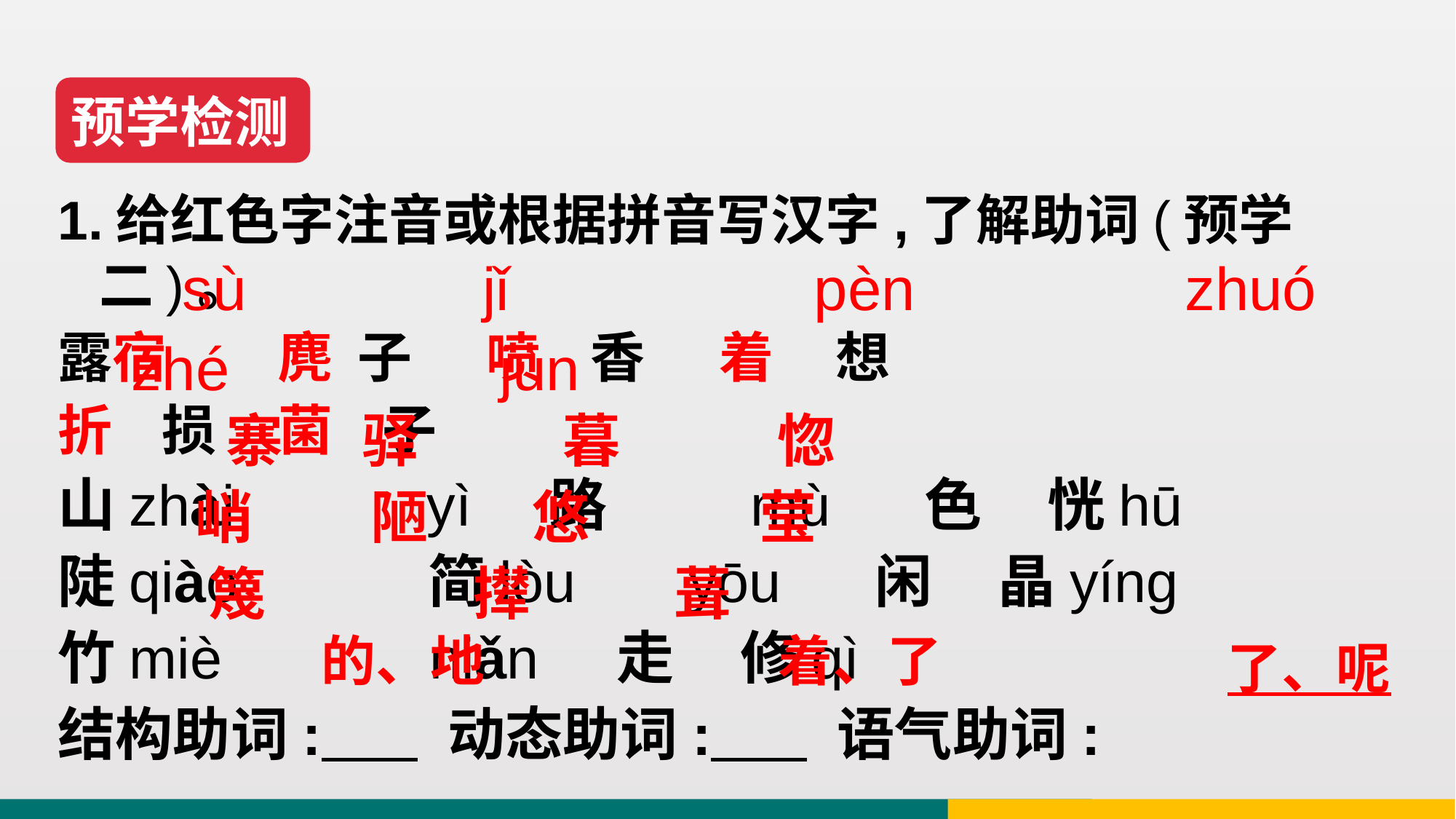

预学检测
1.给红色字注音或根据拼音写汉字,了解助词(预学二)。
露宿         麂  子      喷    香      着     想
折    损     菌    子
山zhài            yì    路          mù     色     恍hū
陡qiào           简lòu       yōu     闲     晶yíng
竹miè             niǎn    走     修qì
结构助词:       动态助词:       语气助词:
    sù              jǐ                  pèn                zhuó       zhé                jùn
      寨      驿           暮            惚
    峭         陋        悠             莹
     篾                撵           葺
的、地
着、了
了、呢